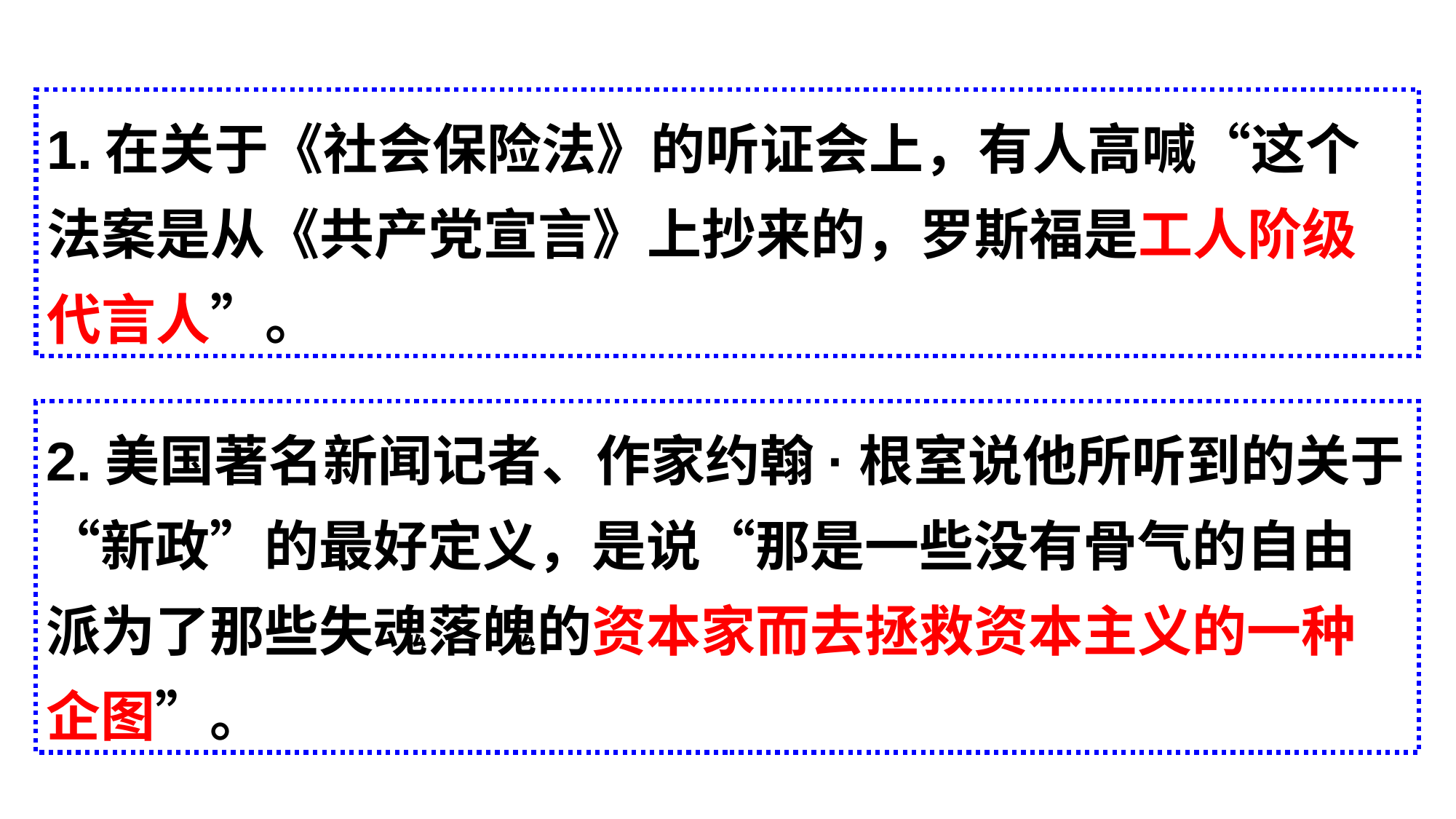

1.在关于《社会保险法》的听证会上，有人高喊“这个法案是从《共产党宣言》上抄来的，罗斯福是工人阶级代言人”。
2.美国著名新闻记者、作家约翰·根室说他所听到的关于“新政”的最好定义，是说“那是一些没有骨气的自由派为了那些失魂落魄的资本家而去拯救资本主义的一种企图”。